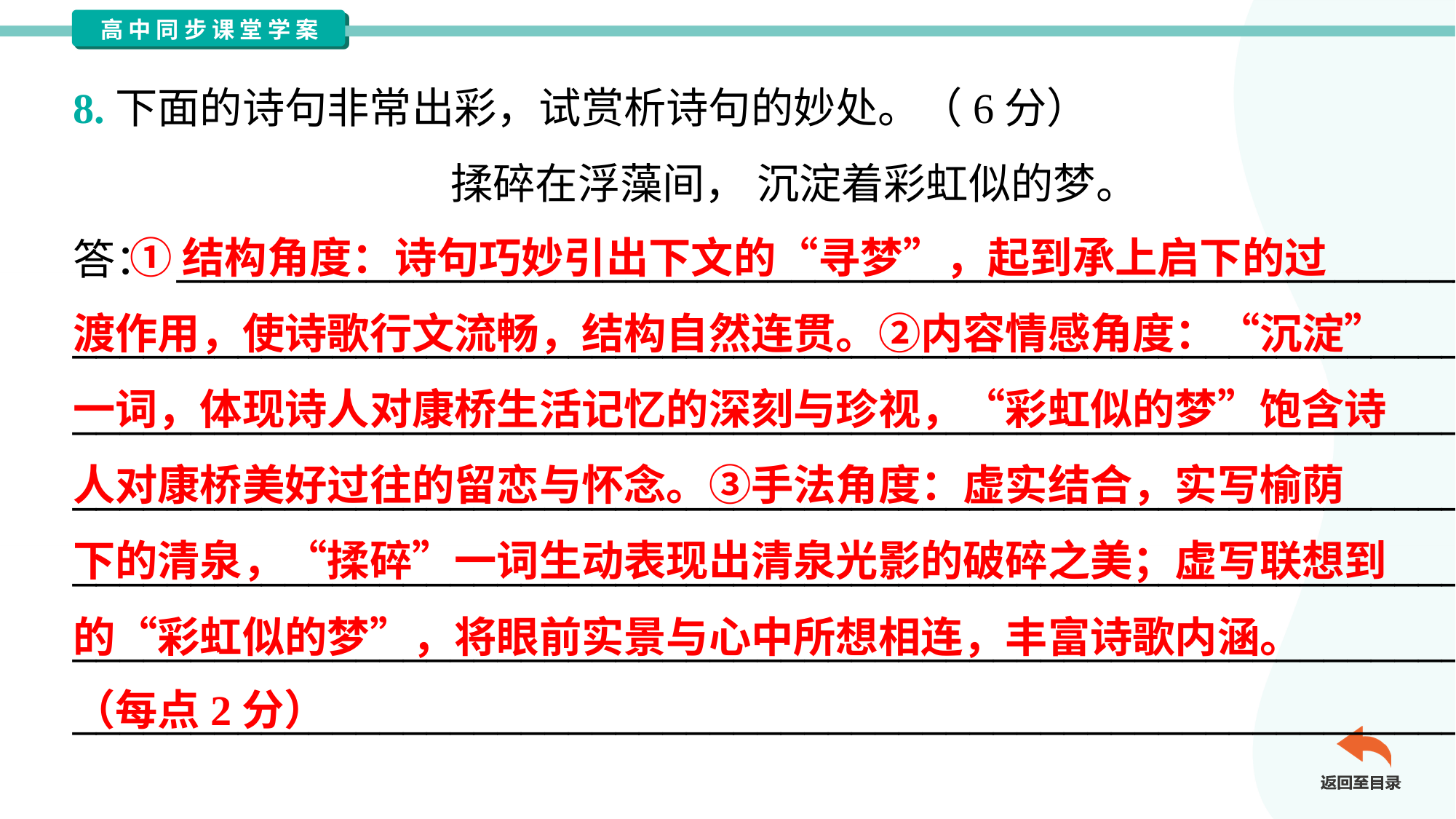

8.下面的诗句非常出彩，试赏析诗句的妙处。（6分）
揉碎在浮藻间， 沉淀着彩虹似的梦。
答： ________________________________________________________
_____________________________________________________________
_____________________________________________________________
_____________________________________________________________
_____________________________________________________________
_____________________________________________________________
_____________________________________________________________
      ①结构角度：诗句巧妙引出下文的“寻梦”，起到承上启下的过
渡作用，使诗歌行文流畅，结构自然连贯。②内容情感角度：“沉淀”
一词，体现诗人对康桥生活记忆的深刻与珍视，“彩虹似的梦”饱含诗
人对康桥美好过往的留恋与怀念。③手法角度：虚实结合，实写榆荫
下的清泉，“揉碎”一词生动表现出清泉光影的破碎之美；虚写联想到
的“彩虹似的梦”，将眼前实景与心中所想相连，丰富诗歌内涵。
（每点2分）